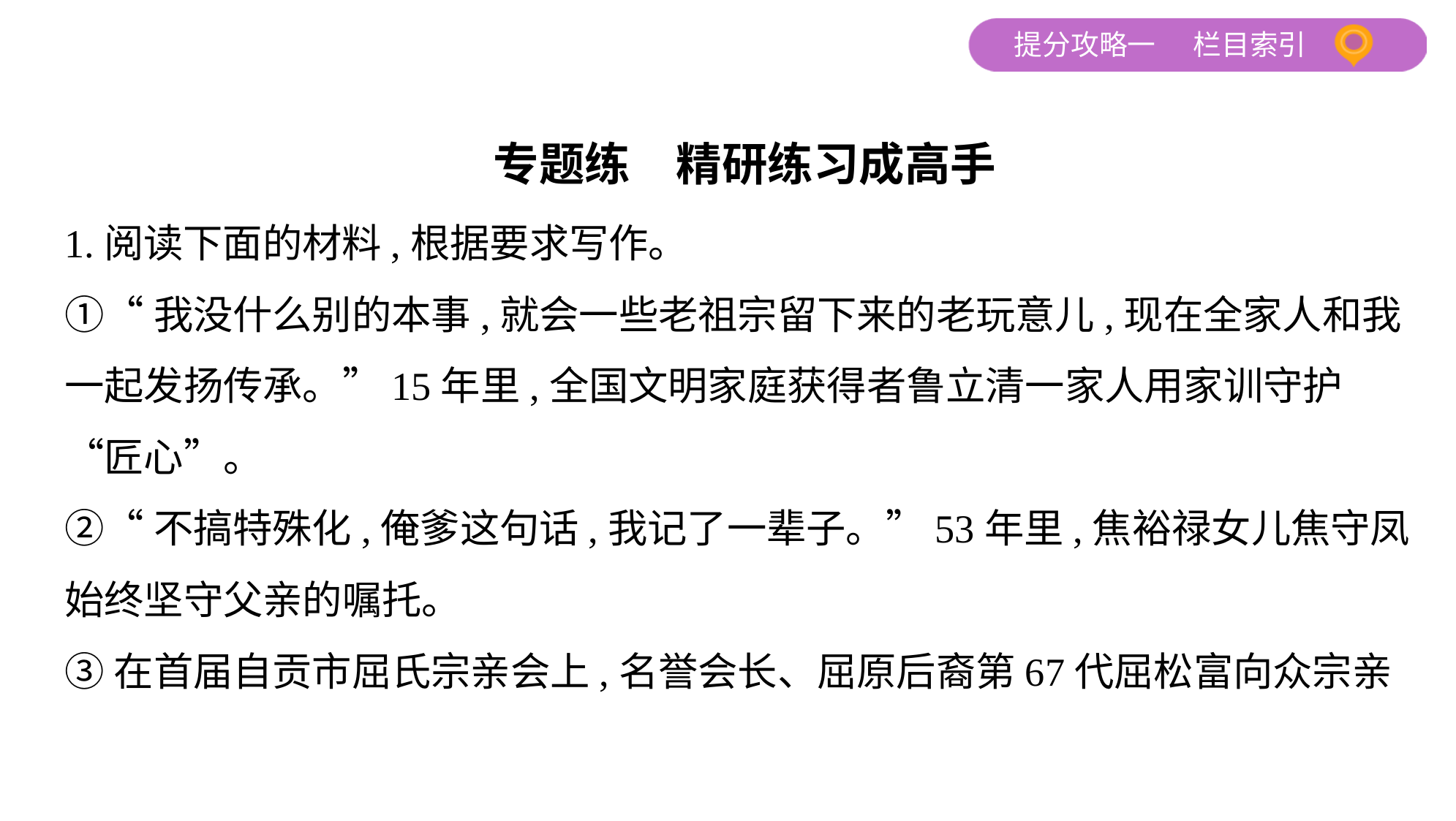

专题练　精研练习成高手
1.阅读下面的材料,根据要求写作。
①“我没什么别的本事,就会一些老祖宗留下来的老玩意儿,现在全家人和我
一起发扬传承。”15年里,全国文明家庭获得者鲁立清一家人用家训守护
“匠心”。
②“不搞特殊化,俺爹这句话,我记了一辈子。”53年里,焦裕禄女儿焦守凤
始终坚守父亲的嘱托。
③在首届自贡市屈氏宗亲会上,名誉会长、屈原后裔第67代屈松富向众宗亲